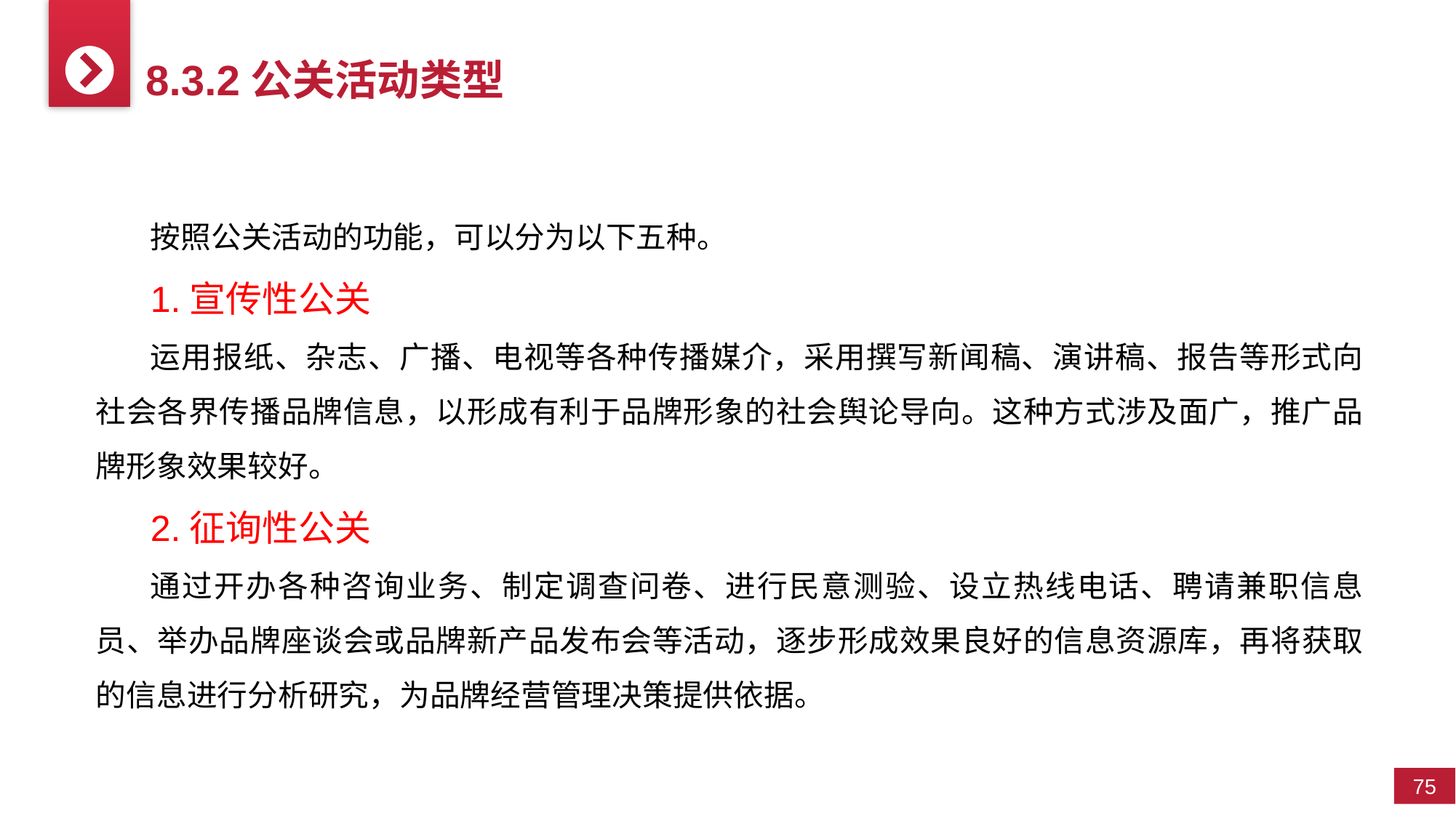

8.3.2公关活动类型
按照公关活动的功能，可以分为以下五种。
1.宣传性公关
运用报纸、杂志、广播、电视等各种传播媒介，采用撰写新闻稿、演讲稿、报告等形式向社会各界传播品牌信息，以形成有利于品牌形象的社会舆论导向。这种方式涉及面广，推广品牌形象效果较好。
2.征询性公关
通过开办各种咨询业务、制定调查问卷、进行民意测验、设立热线电话、聘请兼职信息员、举办品牌座谈会或品牌新产品发布会等活动，逐步形成效果良好的信息资源库，再将获取的信息进行分析研究，为品牌经营管理决策提供依据。